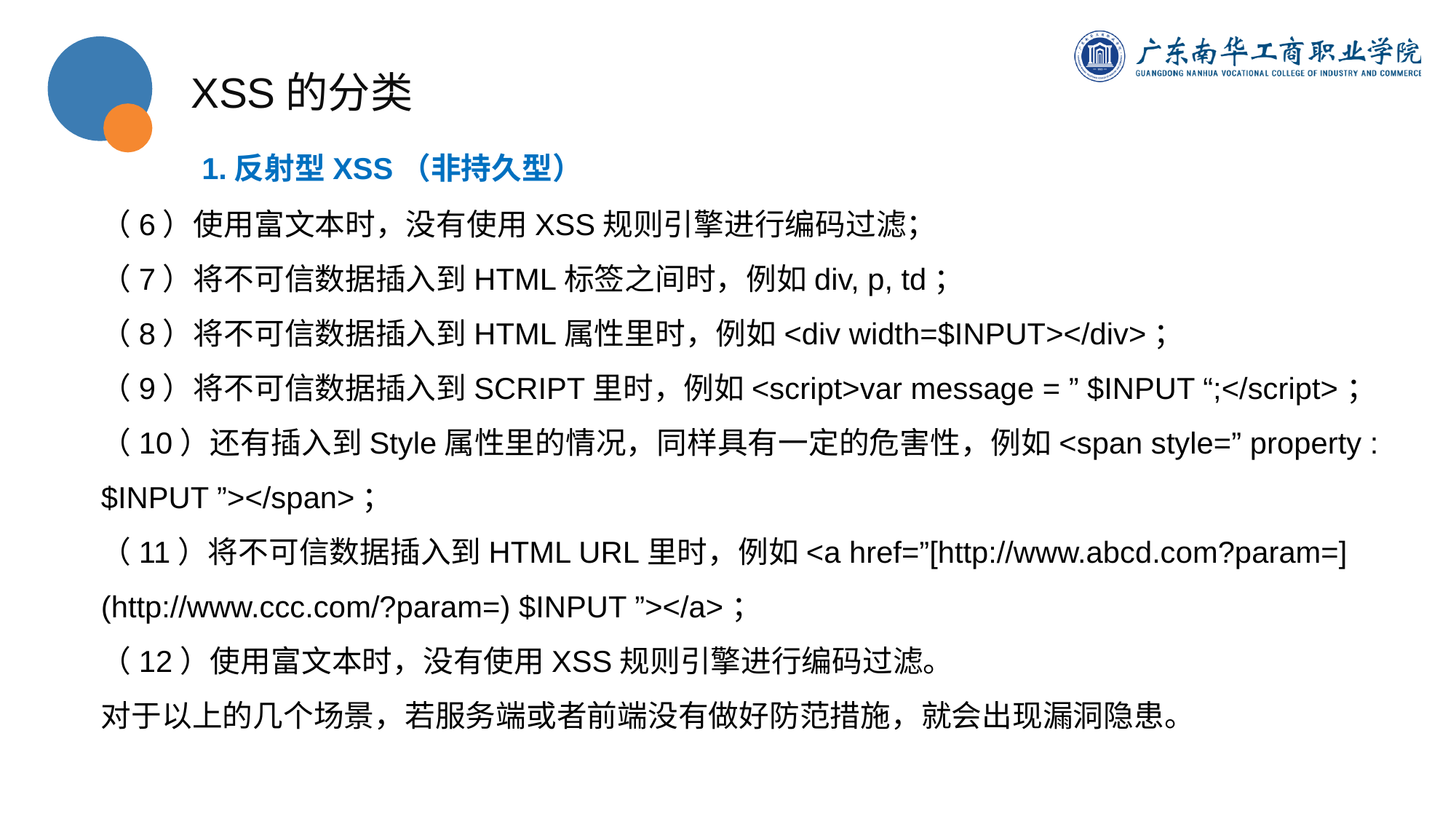

XSS的分类

1.反射型XSS（非持久型）
（6）使用富文本时，没有使用XSS规则引擎进行编码过滤；
（7）将不可信数据插入到HTML标签之间时，例如div, p, td；
（8）将不可信数据插入到HTML属性里时，例如<div width=$INPUT></div>；
（9）将不可信数据插入到SCRIPT里时，例如<script>var message = ” $INPUT “;</script>；
（10）还有插入到Style属性里的情况，同样具有一定的危害性，例如<span style=” property : $INPUT ”></span>；
（11）将不可信数据插入到HTML URL里时，例如<a href=”[http://www.abcd.com?param=](http://www.ccc.com/?param=) $INPUT ”></a>；
（12）使用富文本时，没有使用XSS规则引擎进行编码过滤。
对于以上的几个场景，若服务端或者前端没有做好防范措施，就会出现漏洞隐患。